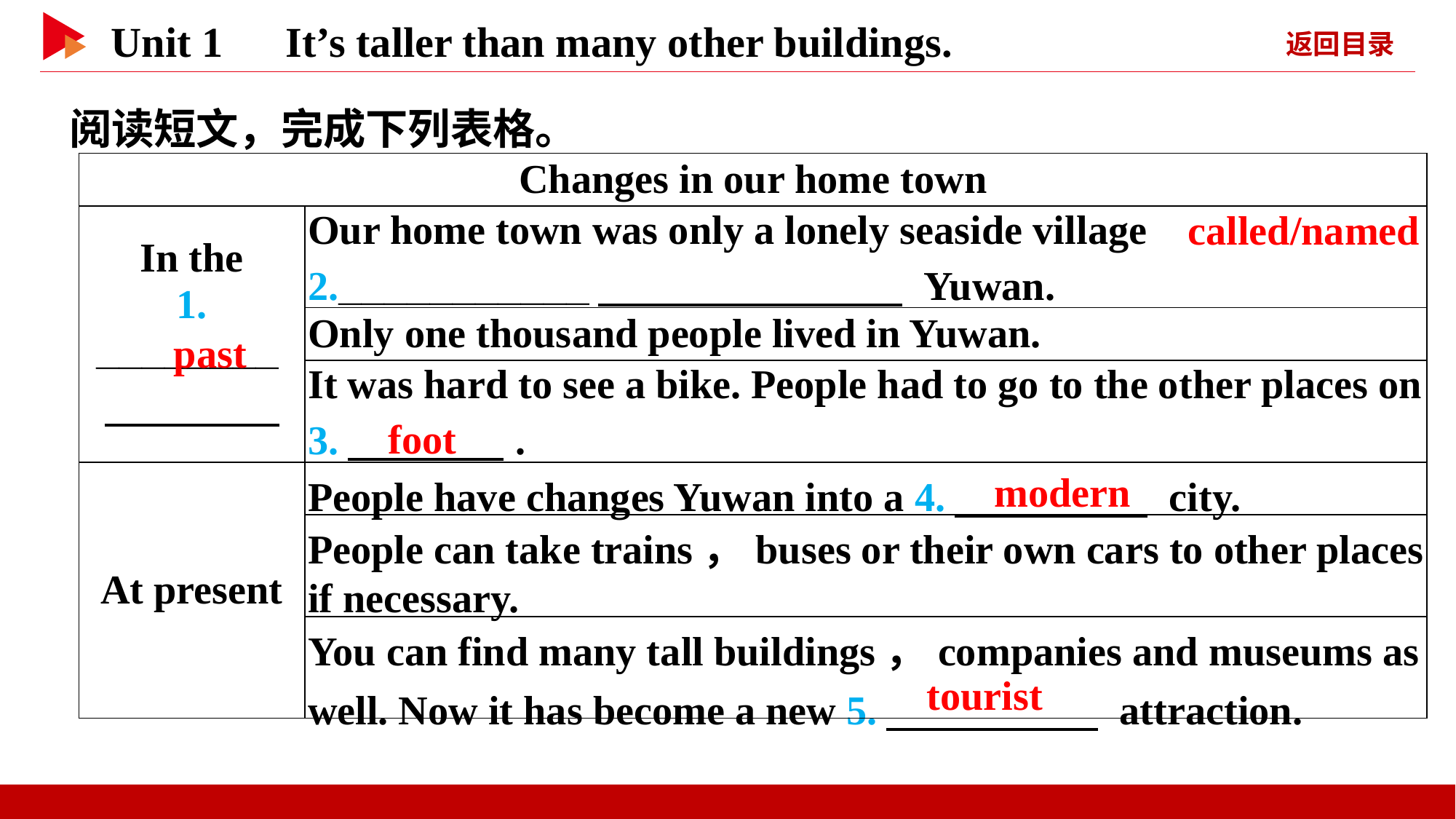

阅读短文，完成下列表格。
| Changes in our home town |  |
| --- | --- |
| In the 1. \_\_\_\_\_\_\_\_ | Our home town was only a lonely seaside village 2.\_\_\_\_\_\_\_\_\_\_\_　 　 Yuwan. |
|  | Only one thousand people lived in Yuwan. |
|  | It was hard to see a bike. People had to go to the other places on 3.　 　. |
| At present | People have changes Yuwan into a 4.　 　 city. |
|  | People can take trains，buses or their own cars to other places if necessary. |
|  | You can find many tall buildings，companies and museums as well. Now it has become a new 5.　 　 attraction. |
called/named
　past
　foot
　modern
　tourist